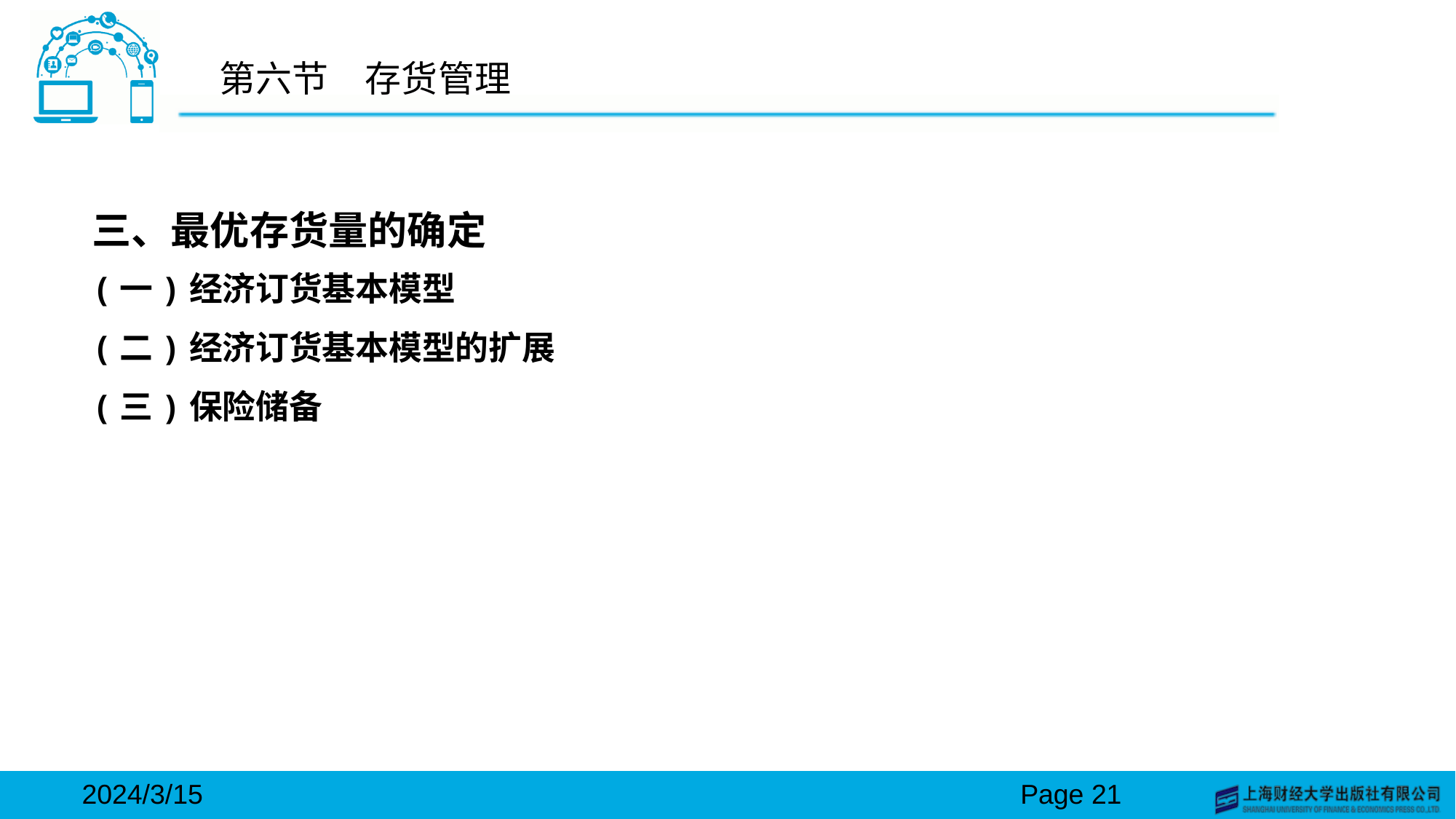

# 第六节　存货管理
三、最优存货量的确定
(一)经济订货基本模型
(二)经济订货基本模型的扩展
(三)保险储备

2024/3/15
Page 21